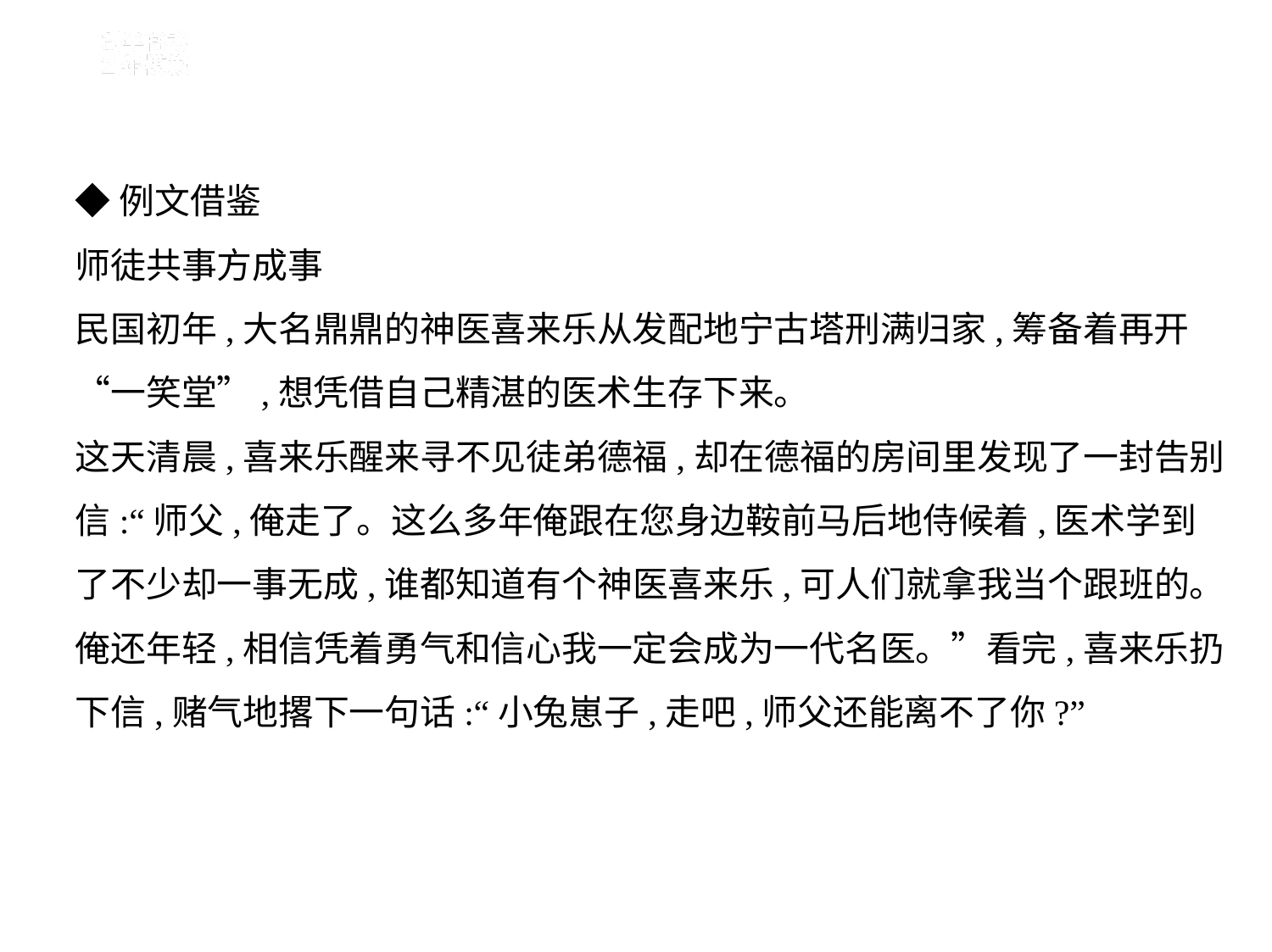

◆例文借鉴
师徒共事方成事
民国初年,大名鼎鼎的神医喜来乐从发配地宁古塔刑满归家,筹备着再开
“一笑堂”,想凭借自己精湛的医术生存下来。
这天清晨,喜来乐醒来寻不见徒弟德福,却在德福的房间里发现了一封告别
信:“师父,俺走了。这么多年俺跟在您身边鞍前马后地侍候着,医术学到
了不少却一事无成,谁都知道有个神医喜来乐,可人们就拿我当个跟班的。
俺还年轻,相信凭着勇气和信心我一定会成为一代名医。”看完,喜来乐扔
下信,赌气地撂下一句话:“小兔崽子,走吧,师父还能离不了你?”